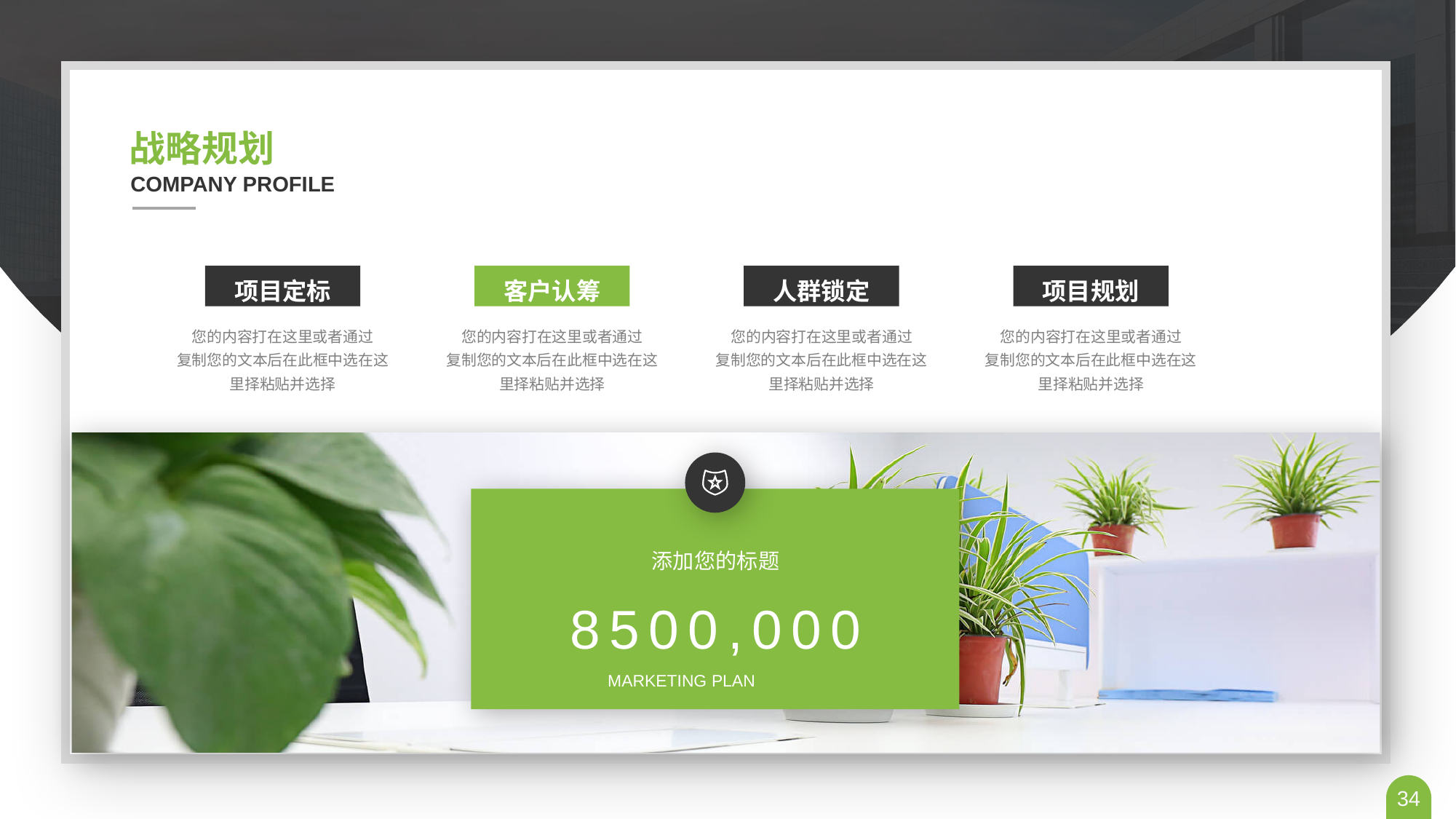

战略规划
COMPANY PROFILE
项目定标
您的内容打在这里或者通过
复制您的文本后在此框中选在这里择粘贴并选择
客户认筹
您的内容打在这里或者通过
复制您的文本后在此框中选在这里择粘贴并选择
人群锁定
您的内容打在这里或者通过
复制您的文本后在此框中选在这里择粘贴并选择
项目规划
您的内容打在这里或者通过
复制您的文本后在此框中选在这里择粘贴并选择

添加您的标题
8500,000
MARKETING PLAN